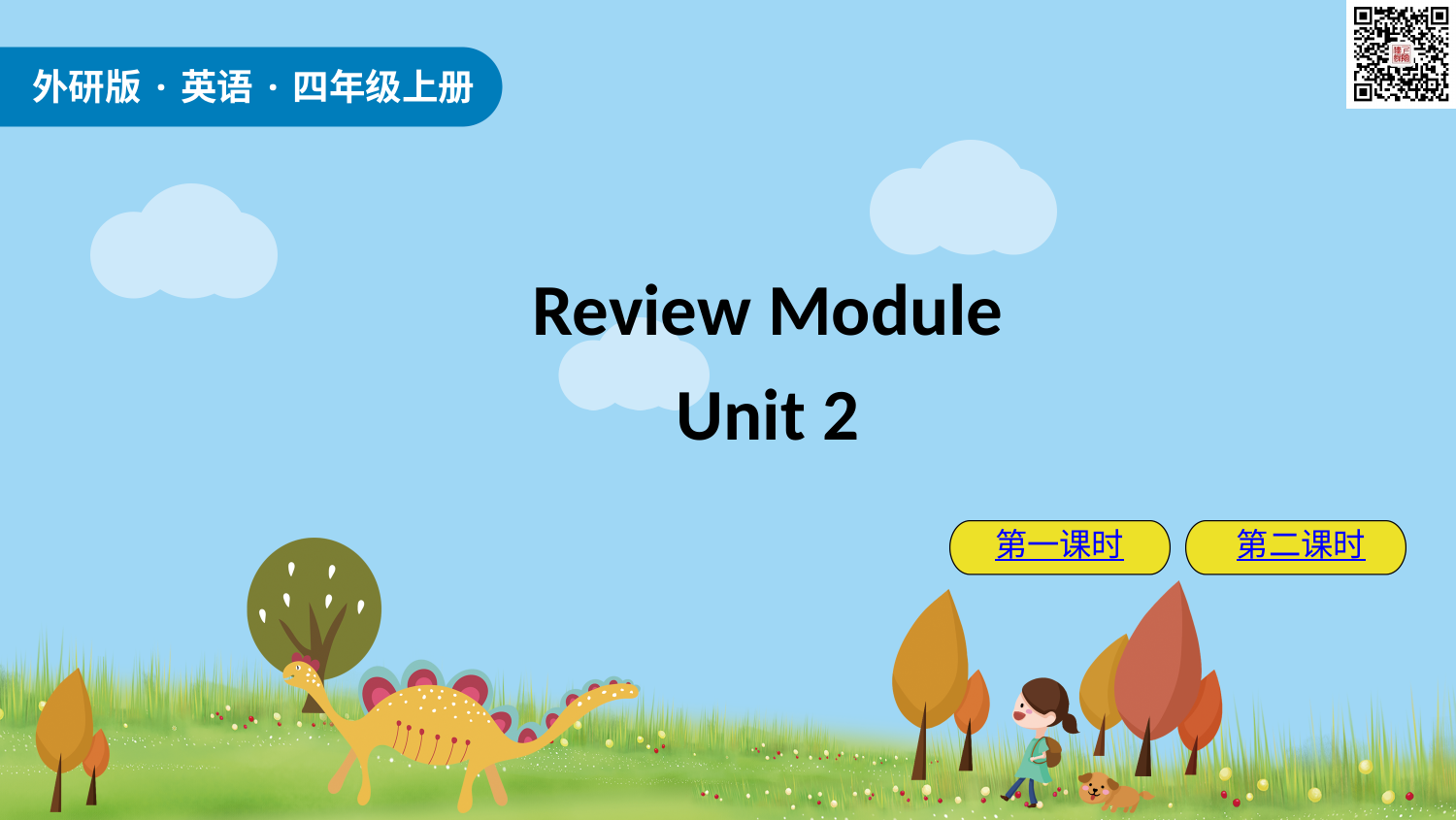

外研版·英语·四年级上册
Review Module
Unit 2
第一课时
第二课时